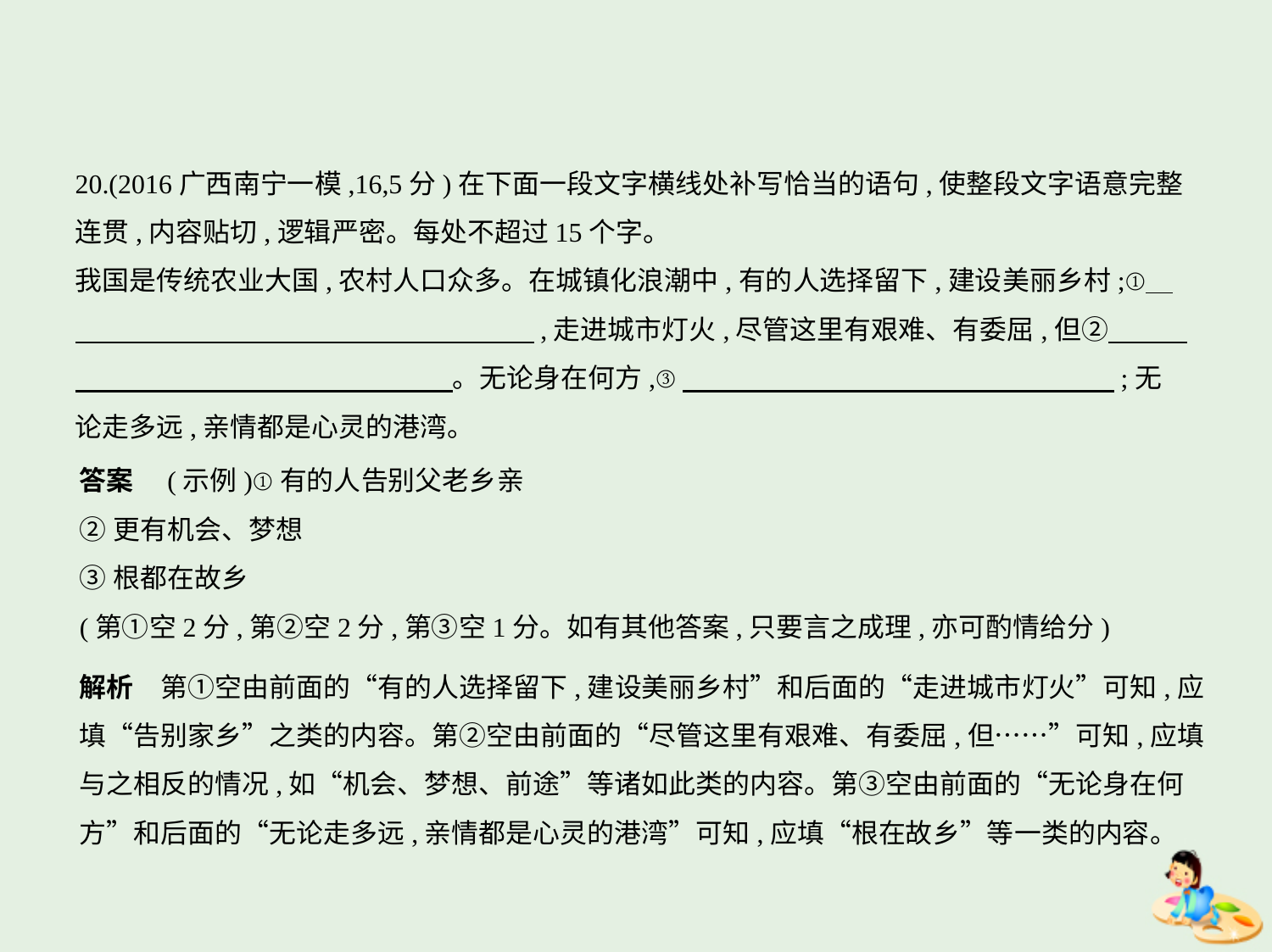

20.(2016广西南宁一模,16,5分)在下面一段文字横线处补写恰当的语句,使整段文字语意完整
连贯,内容贴切,逻辑严密。每处不超过15个字。
我国是传统农业大国,农村人口众多。在城镇化浪潮中,有的人选择留下,建设美丽乡村;①    
　　　　　　　　　　　　　　　　    ,走进城市灯火,尽管这里有艰难、有委屈,但②　　    
　　　　　　　　　　　　　    。无论身在何方,③　　　　　　　　　　　　　　　    ;无
论走多远,亲情都是心灵的港湾。
答案　(示例)①有的人告别父老乡亲
②更有机会、梦想
③根都在故乡
(第①空2分,第②空2分,第③空1分。如有其他答案,只要言之成理,亦可酌情给分)
解析　第①空由前面的“有的人选择留下,建设美丽乡村”和后面的“走进城市灯火”可知,应填“告别家乡”之类的内容。第②空由前面的“尽管这里有艰难、有委屈,但……”可知,应填与之相反的情况,如“机会、梦想、前途”等诸如此类的内容。第③空由前面的“无论身在何方”和后面的“无论走多远,亲情都是心灵的港湾”可知,应填“根在故乡”等一类的内容。